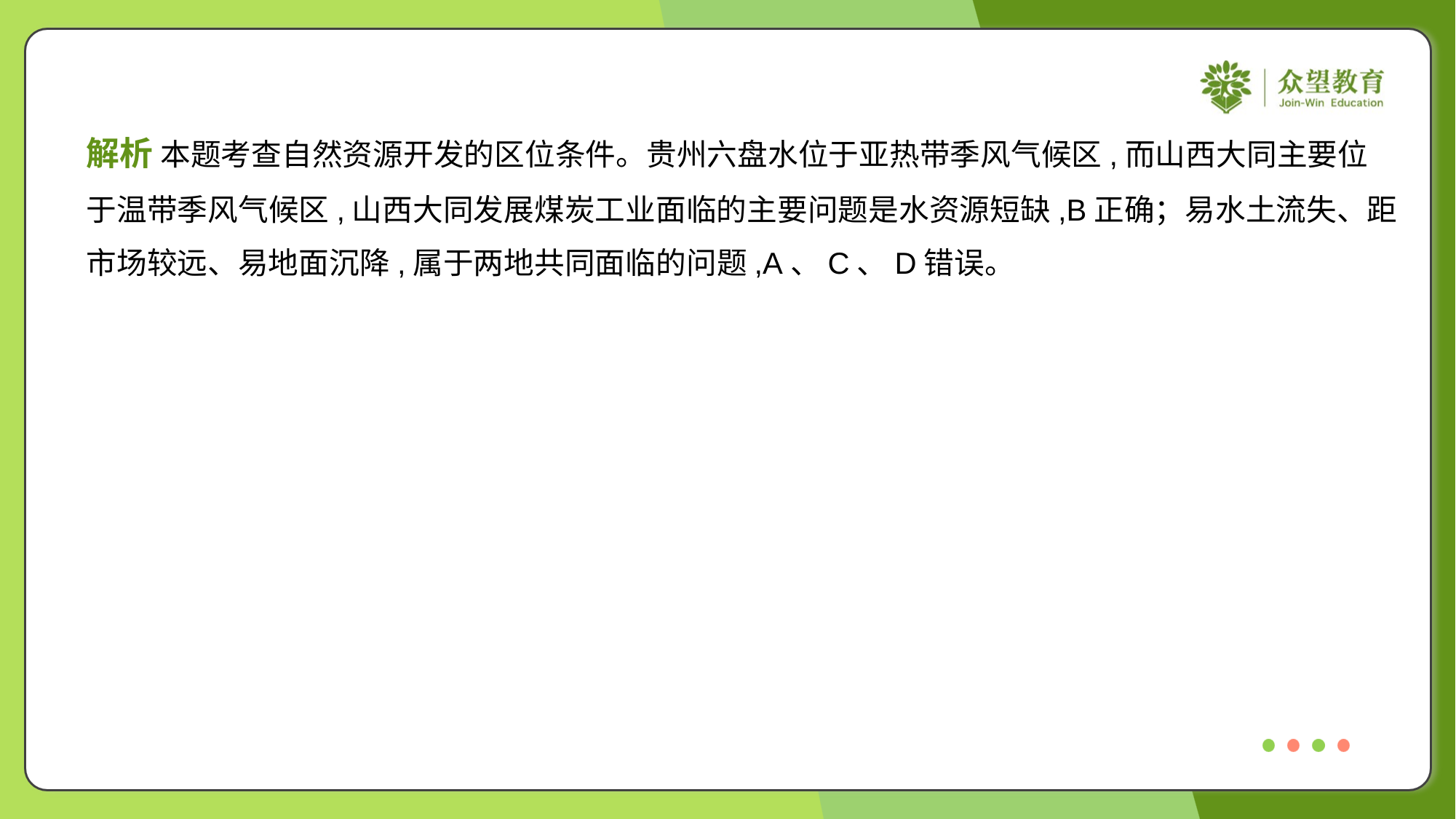

解析 本题考查自然资源开发的区位条件。贵州六盘水位于亚热带季风气候区,而山西大同主要位
于温带季风气候区,山西大同发展煤炭工业面临的主要问题是水资源短缺,B正确；易水土流失、距
市场较远、易地面沉降,属于两地共同面临的问题,A、C、D错误。